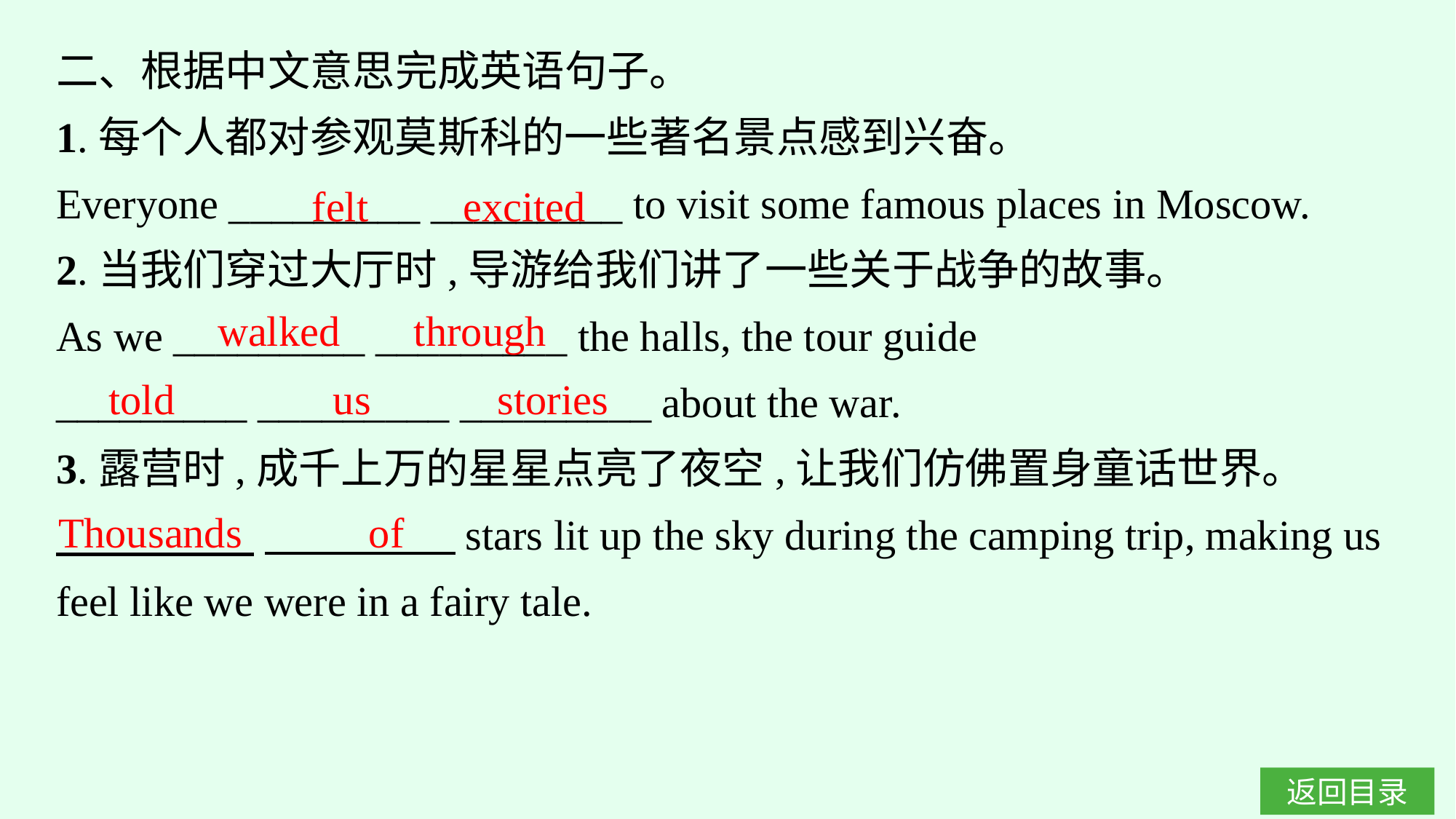

二、根据中文意思完成英语句子。
1.每个人都对参观莫斯科的一些著名景点感到兴奋。
Everyone _________ _________ to visit some famous places in Moscow.
2.当我们穿过大厅时,导游给我们讲了一些关于战争的故事。
As we _________ _________ the halls, the tour guide
_________ _________ _________ about the war.
3.露营时,成千上万的星星点亮了夜空,让我们仿佛置身童话世界。
　　　   　 　　  　　stars lit up the sky during the camping trip, making us feel like we were in a fairy tale.
felt         excited
walked       through
told               us            stories
Thousands            of